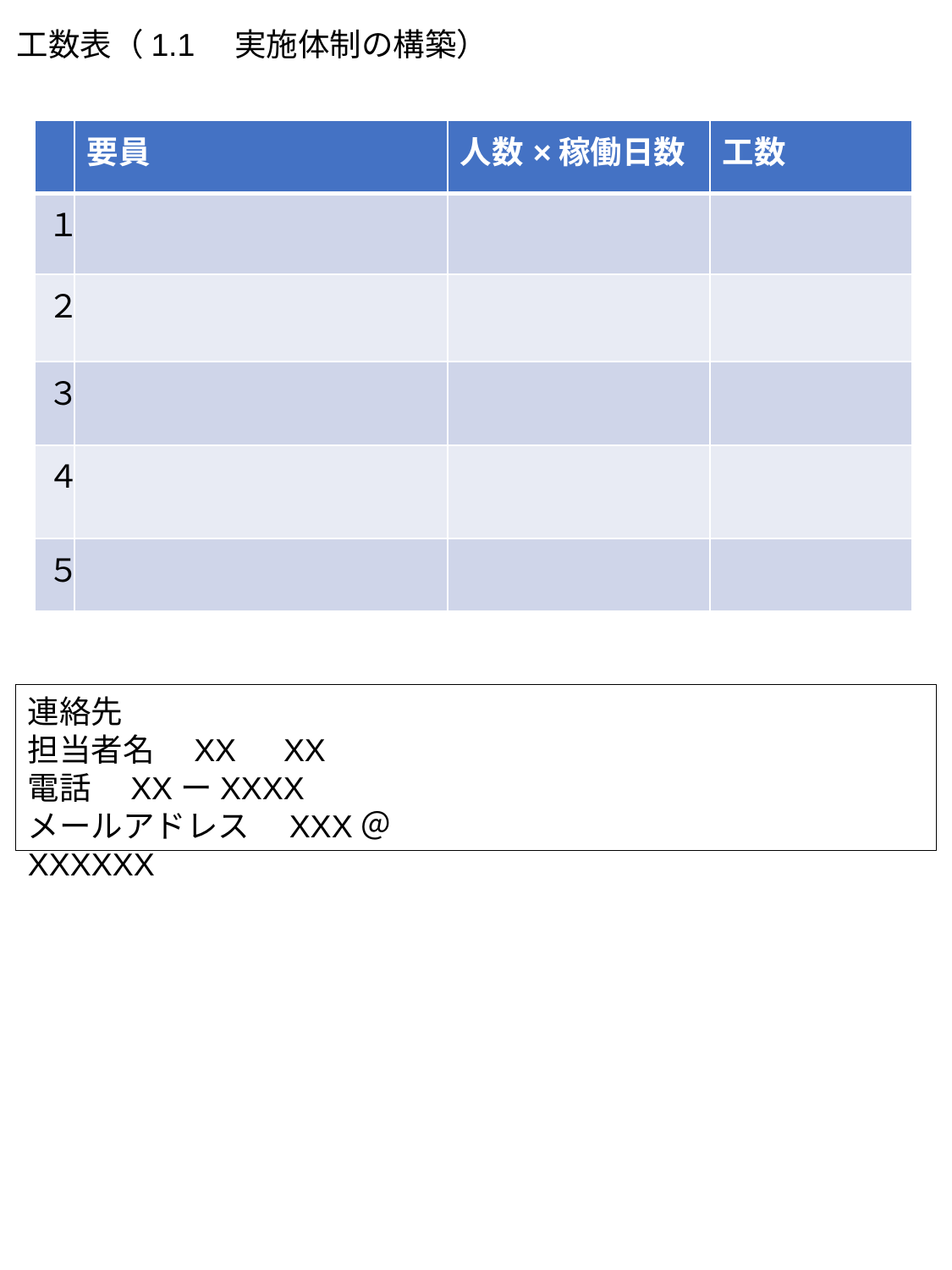

工数表（1.1　実施体制の構築）
|  | 要員 | 人数×稼働日数 | 工数 |
| --- | --- | --- | --- |
| １ |  |  |  |
| ２ |  |  |  |
| ３ |  |  |  |
| ４ |  |  |  |
| ５ |  |  |  |

連絡先
担当者名　XX　XX
電話　XXーXXXX
メールアドレス　XXX＠XXXXXX